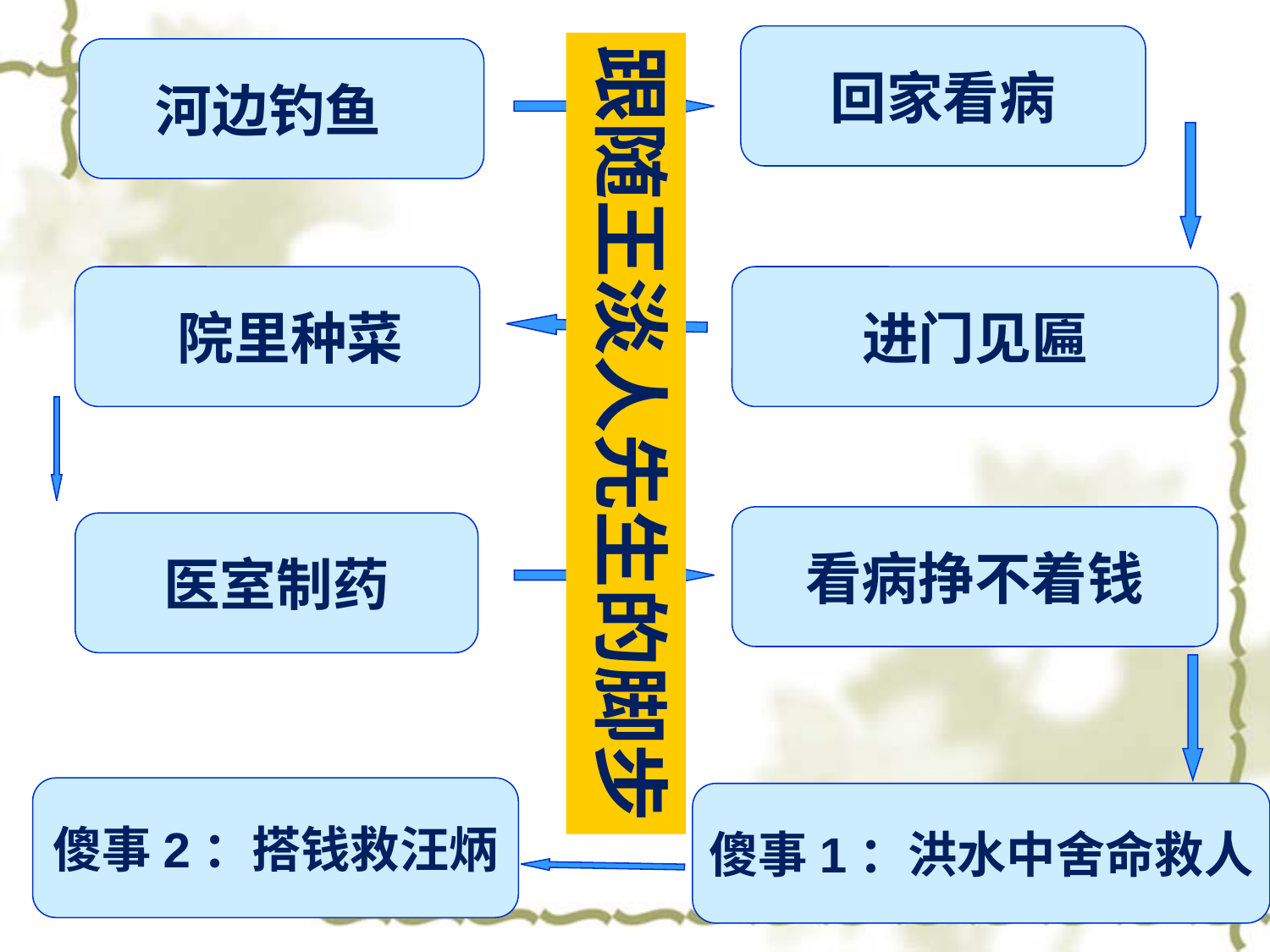

回家看病
跟随王淡人先生的脚步
河边钓鱼

 院里种菜
进门见匾

看病挣不着钱
医室制药

傻事2：搭钱救汪炳
傻事1：洪水中舍命救人